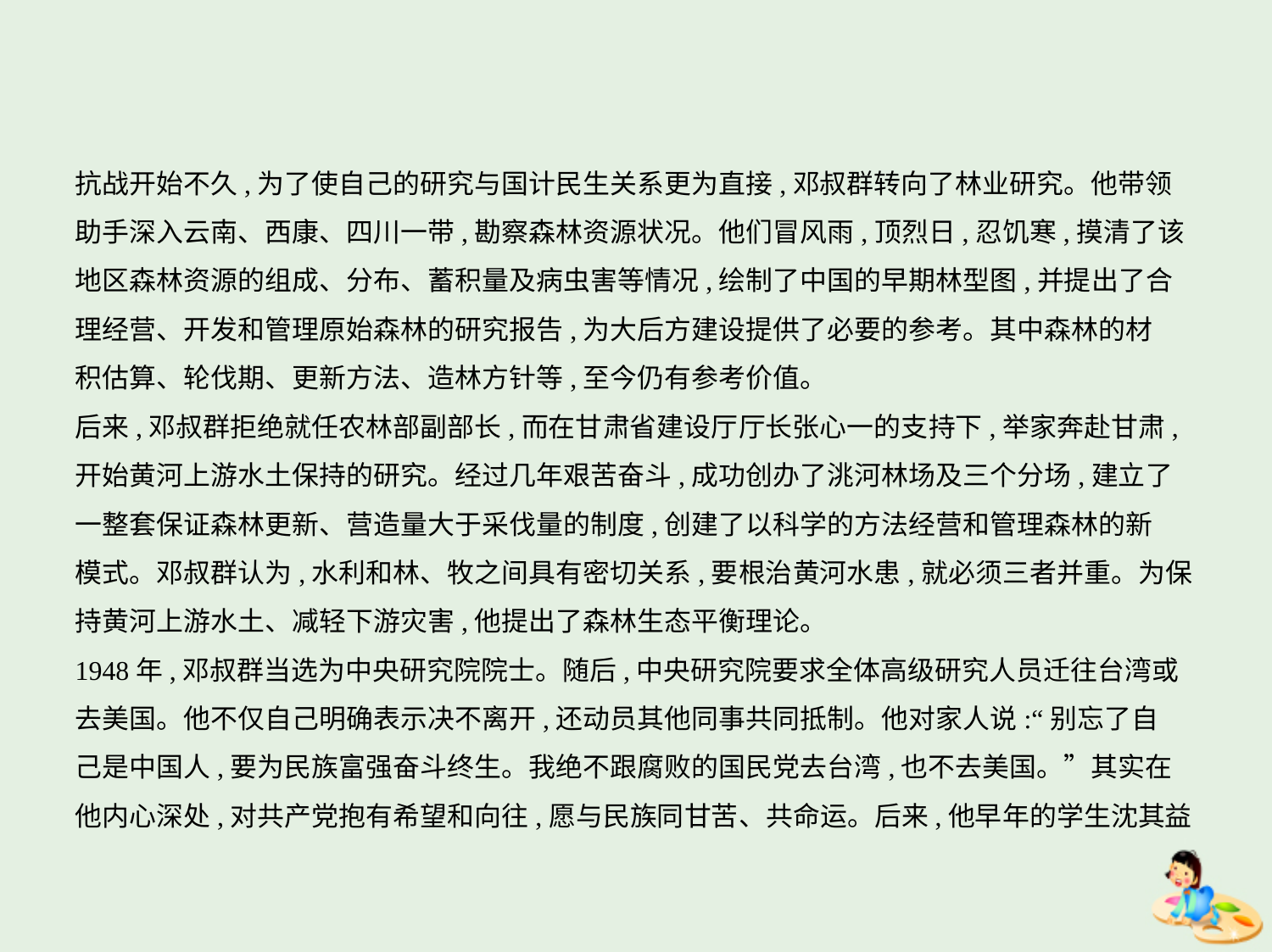

抗战开始不久,为了使自己的研究与国计民生关系更为直接,邓叔群转向了林业研究。他带领
助手深入云南、西康、四川一带,勘察森林资源状况。他们冒风雨,顶烈日,忍饥寒,摸清了该
地区森林资源的组成、分布、蓄积量及病虫害等情况,绘制了中国的早期林型图,并提出了合
理经营、开发和管理原始森林的研究报告,为大后方建设提供了必要的参考。其中森林的材
积估算、轮伐期、更新方法、造林方针等,至今仍有参考价值。
后来,邓叔群拒绝就任农林部副部长,而在甘肃省建设厅厅长张心一的支持下,举家奔赴甘肃,
开始黄河上游水土保持的研究。经过几年艰苦奋斗,成功创办了洮河林场及三个分场,建立了
一整套保证森林更新、营造量大于采伐量的制度,创建了以科学的方法经营和管理森林的新
模式。邓叔群认为,水利和林、牧之间具有密切关系,要根治黄河水患,就必须三者并重。为保
持黄河上游水土、减轻下游灾害,他提出了森林生态平衡理论。
1948年,邓叔群当选为中央研究院院士。随后,中央研究院要求全体高级研究人员迁往台湾或
去美国。他不仅自己明确表示决不离开,还动员其他同事共同抵制。他对家人说:“别忘了自
己是中国人,要为民族富强奋斗终生。我绝不跟腐败的国民党去台湾,也不去美国。”其实在
他内心深处,对共产党抱有希望和向往,愿与民族同甘苦、共命运。后来,他早年的学生沈其益